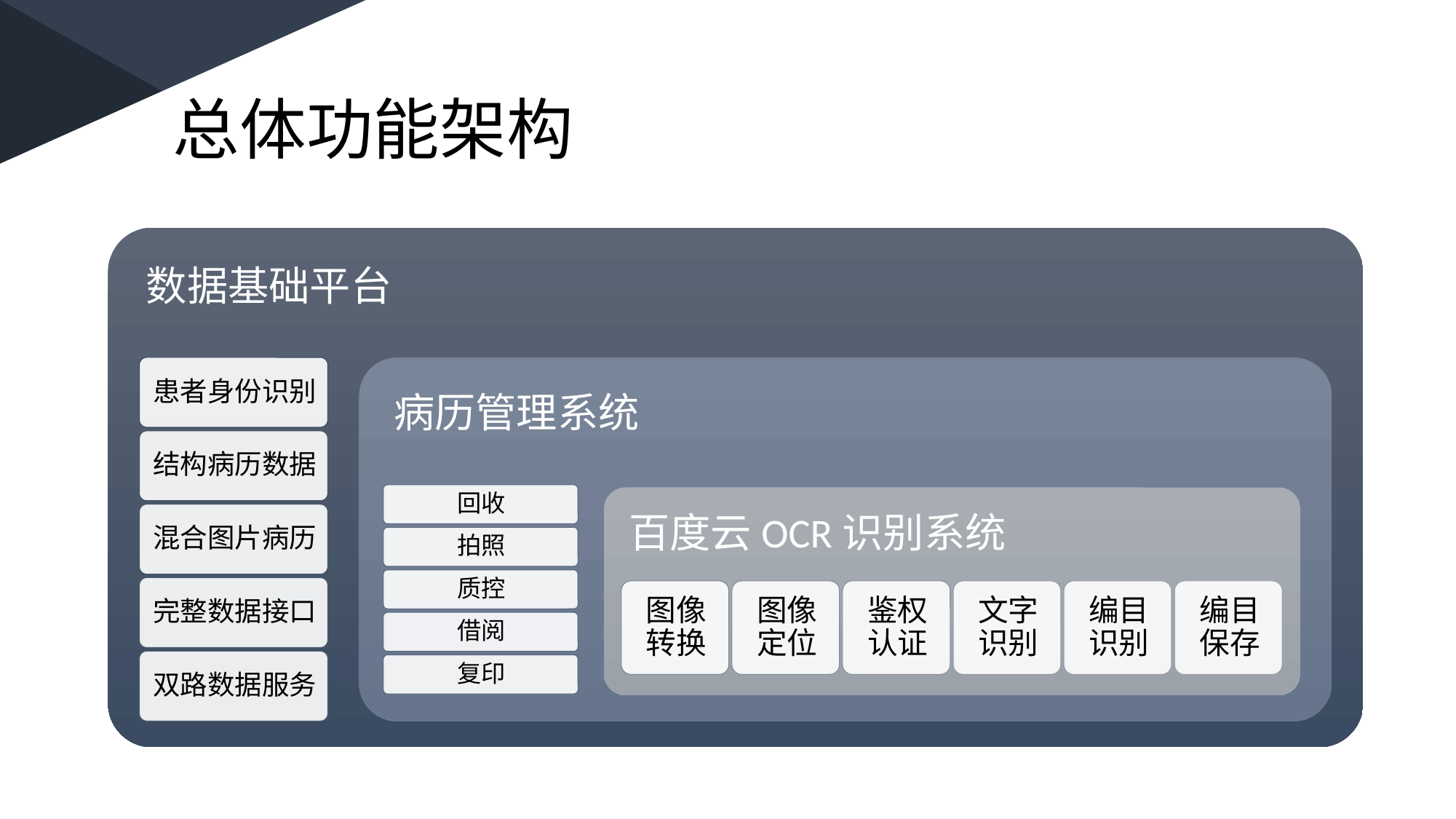

总体功能架构
数据基础平台
患者身份识别
结构病历数据
混合图片病历
完整数据接口
双路数据服务
病历管理系统
回收
拍照
质控
借阅
复印
百度云OCR识别系统
图像转换
图像定位
鉴权认证
文字识别
编目识别
编目保存